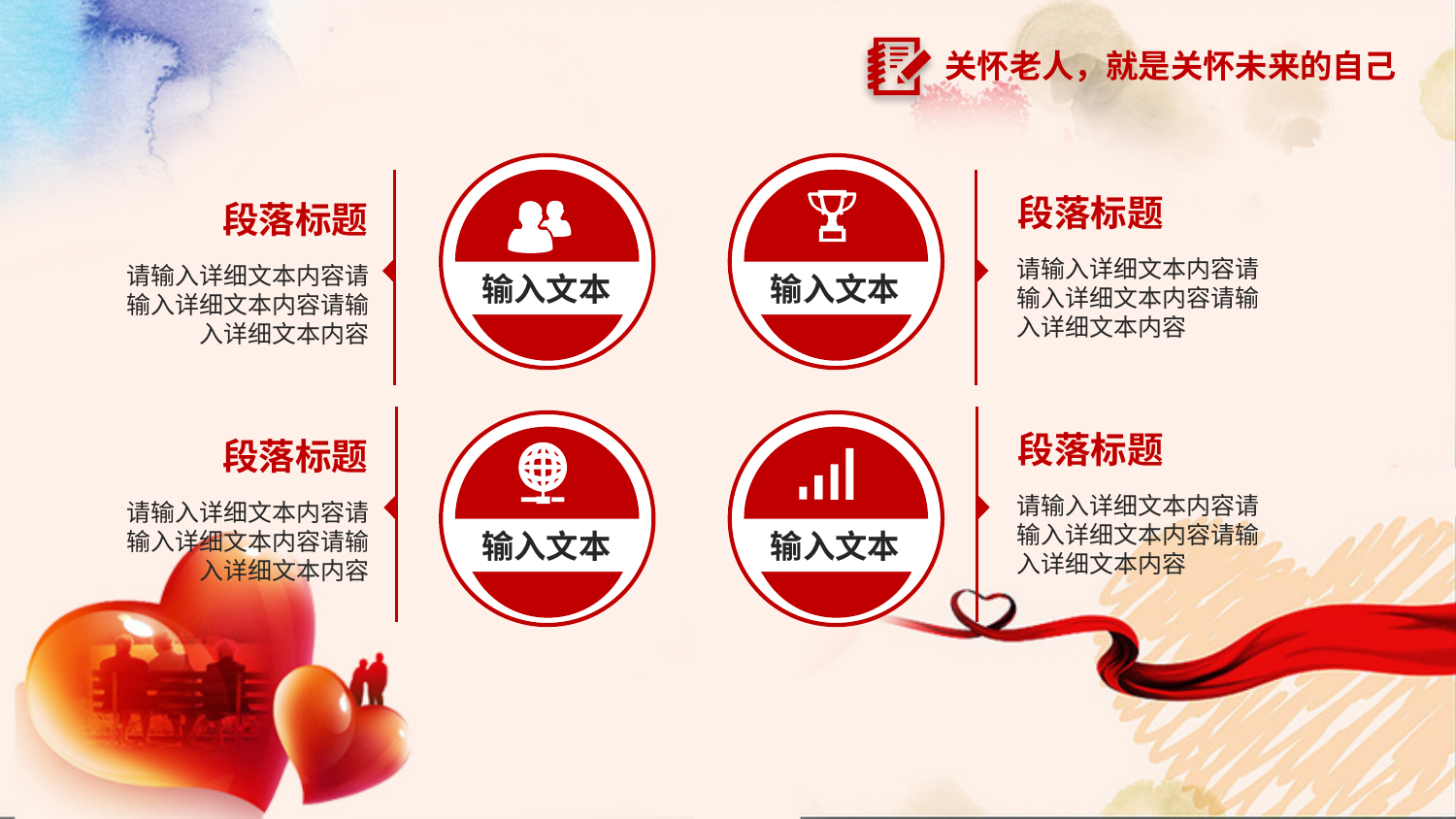

关怀老人，就是关怀未来的自己

段落标题
段落标题

请输入详细文本内容请输入详细文本内容请输入详细文本内容

请输入详细文本内容请输入详细文本内容请输入详细文本内容

输入文本
输入文本

段落标题
段落标题

请输入详细文本内容请输入详细文本内容请输入详细文本内容

请输入详细文本内容请输入详细文本内容请输入详细文本内容

输入文本
输入文本